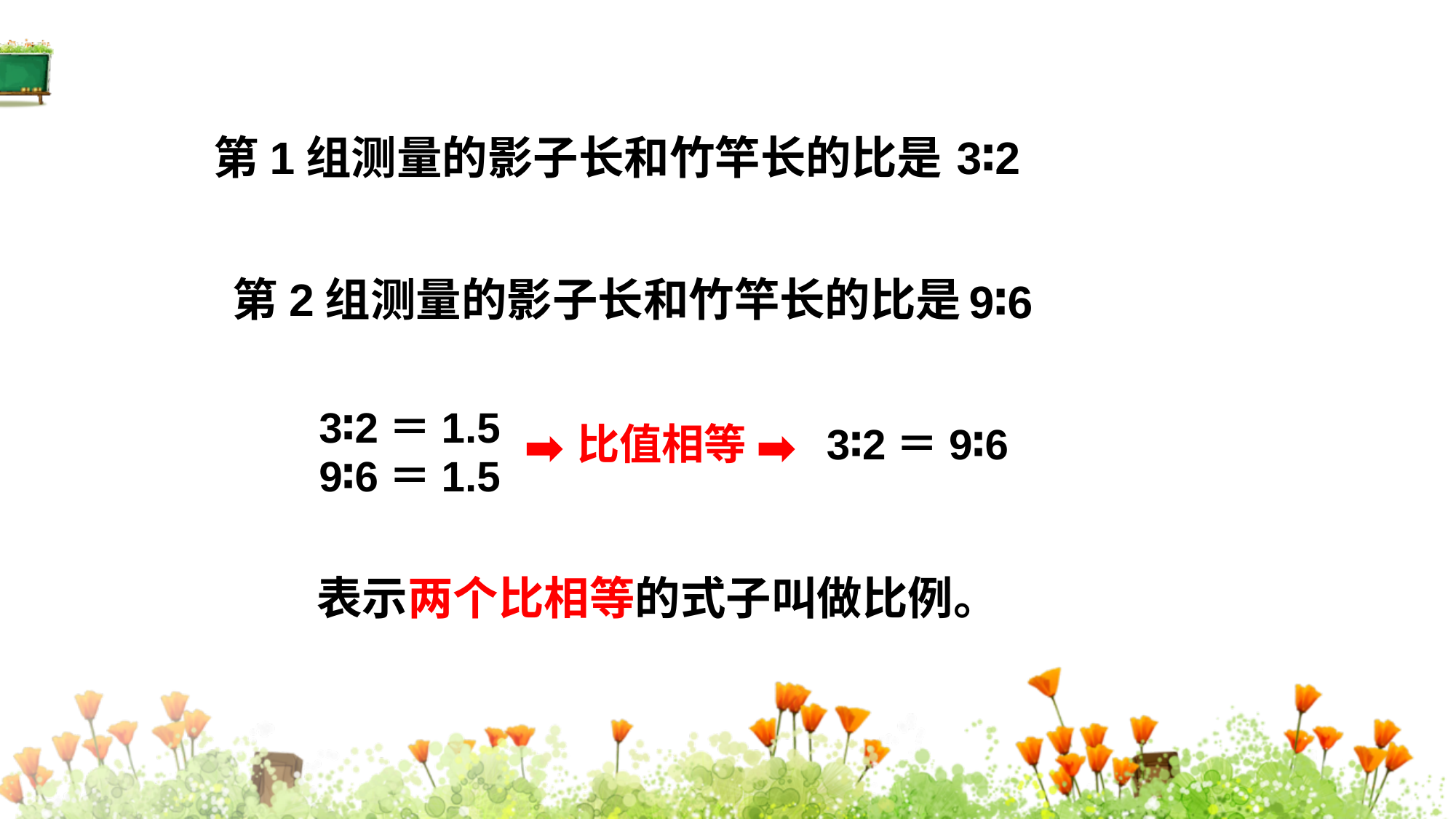

第1组测量的影子长和竹竿长的比是
 3∶2
第2组测量的影子长和竹竿长的比是
9∶6
3∶2＝1.5
比值相等
3∶2＝9∶6

9∶6＝1.5
表示两个比相等的式子叫做比例。